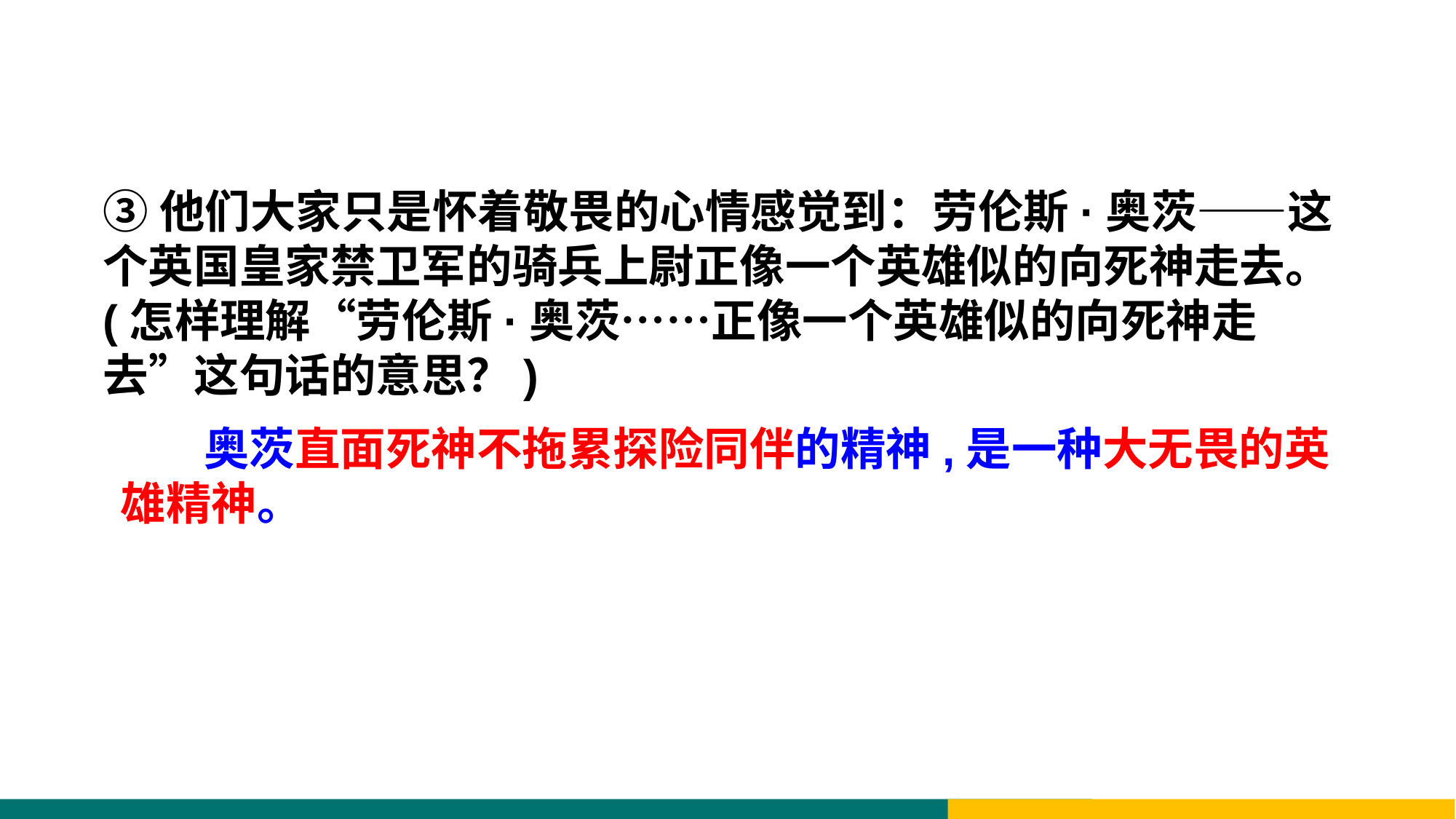

③他们大家只是怀着敬畏的心情感觉到：劳伦斯·奥茨——这个英国皇家禁卫军的骑兵上尉正像一个英雄似的向死神走去。(怎样理解“劳伦斯·奥茨……正像一个英雄似的向死神走去”这句话的意思？)
       奥茨直面死神不拖累探险同伴的精神,是一种大无畏的英雄精神。